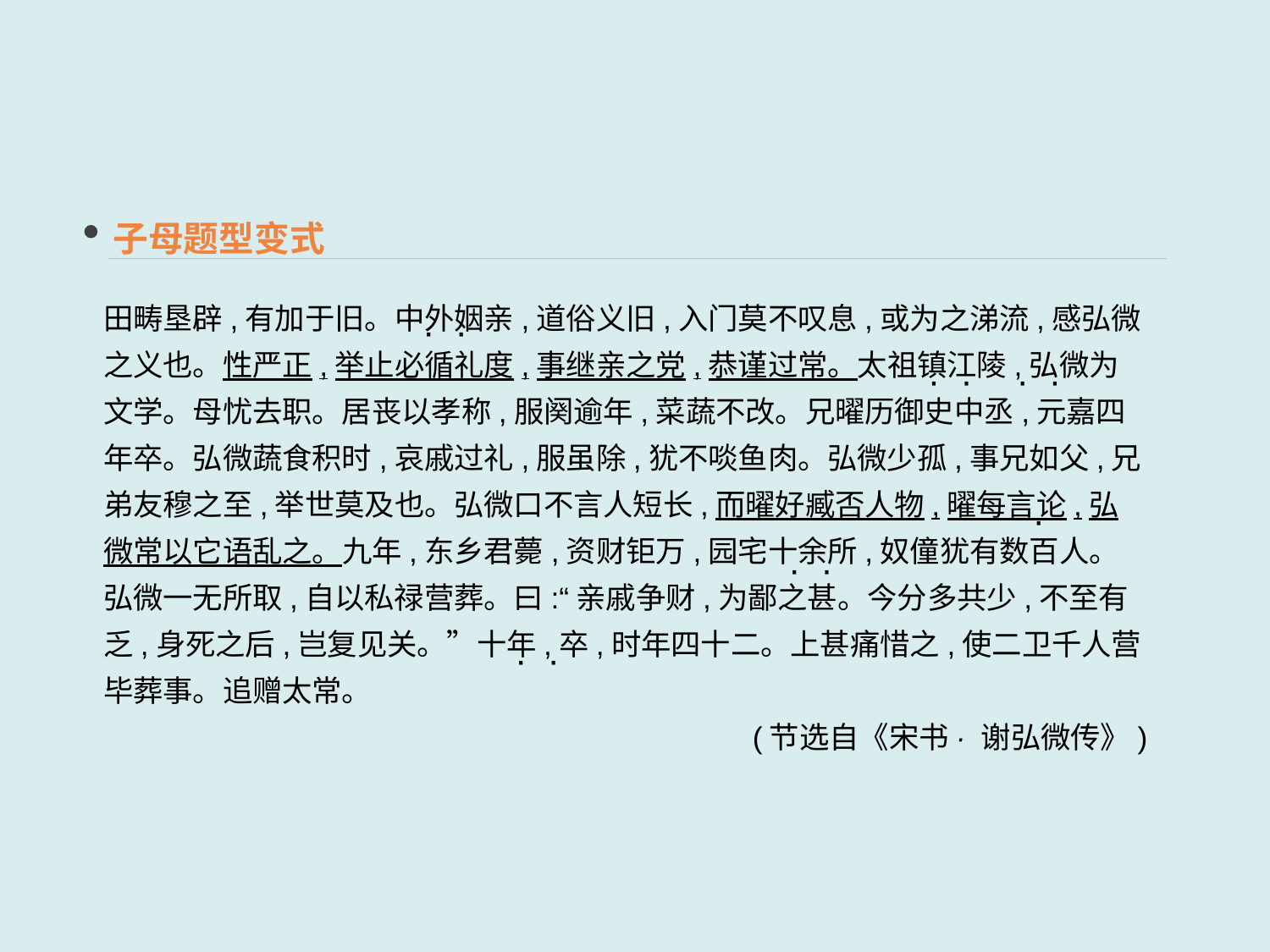

子母题型变式

田畴垦辟,有加于旧。中外姻亲,道俗义旧,入门莫不叹息,或为之涕流,感弘微之义也。性严正,举止必循礼度,事继亲之党,恭谨过常。太祖镇江陵,弘微为文学。母忧去职。居丧以孝称,服阕逾年,菜蔬不改。兄曜历御史中丞,元嘉四年卒。弘微蔬食积时,哀戚过礼,服虽除,犹不啖鱼肉。弘微少孤,事兄如父,兄弟友穆之至,举世莫及也。弘微口不言人短长,而曜好臧否人物,曜每言论,弘微常以它语乱之。九年,东乡君薨,资财钜万,园宅十余所,奴僮犹有数百人。弘微一无所取,自以私禄营葬。曰:“亲戚争财,为鄙之甚。今分多共少,不至有乏,身死之后,岂复见关。”十年,卒,时年四十二。上甚痛惜之,使二卫千人营毕葬事。追赠太常。
(节选自《宋书· 谢弘微传》)
 ·  ·
 ·  ·
 ·  ·
·
 ·  ·
 ·  ·